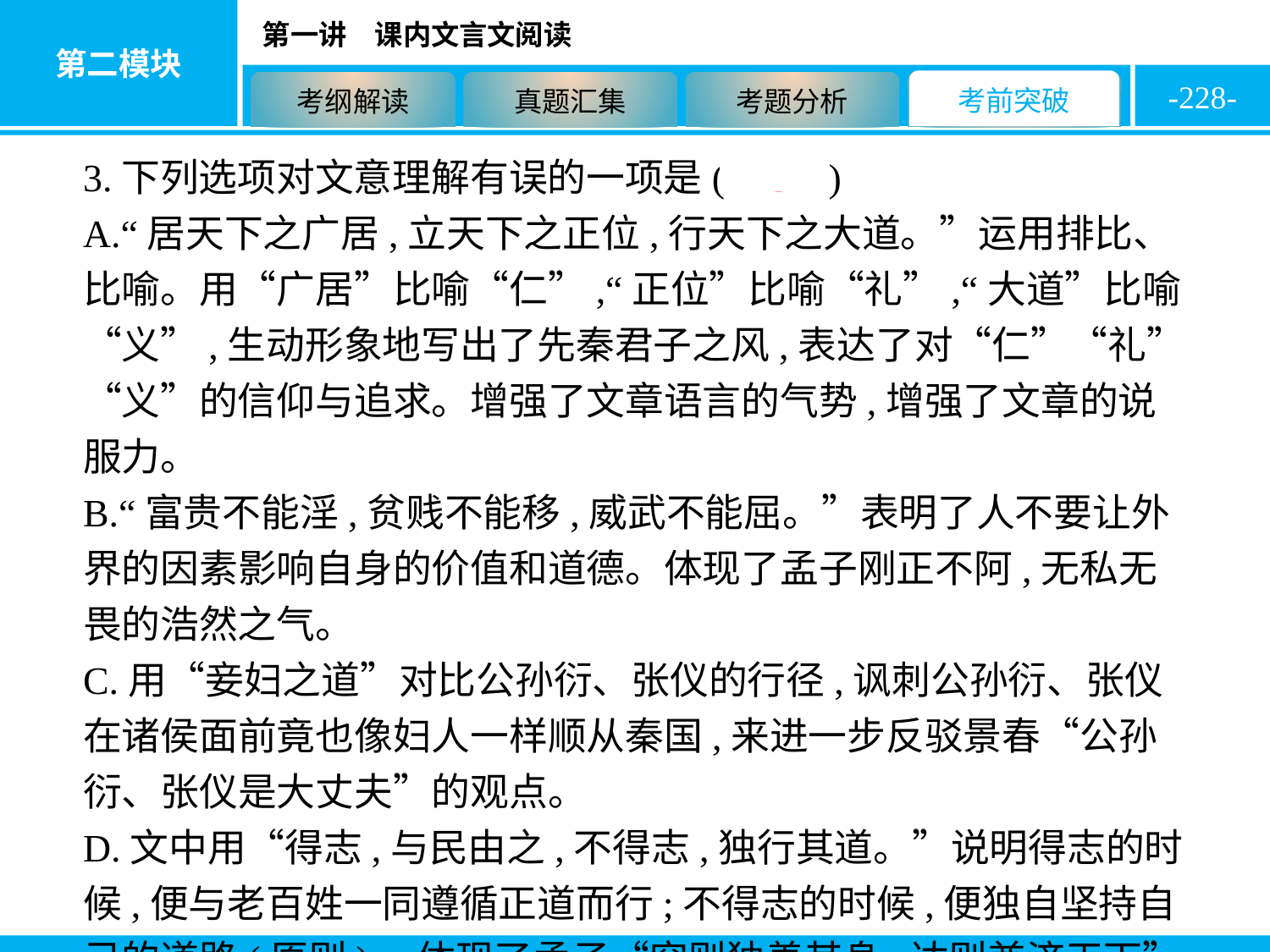

-228-
3.下列选项对文意理解有误的一项是(    C    )
A.“居天下之广居,立天下之正位,行天下之大道。”运用排比、比喻。用“广居”比喻“仁”,“正位”比喻“礼”,“大道”比喻“义”,生动形象地写出了先秦君子之风,表达了对“仁”“礼”“义”的信仰与追求。增强了文章语言的气势,增强了文章的说服力。
B.“富贵不能淫,贫贱不能移,威武不能屈。”表明了人不要让外界的因素影响自身的价值和道德。体现了孟子刚正不阿,无私无畏的浩然之气。
C.用“妾妇之道”对比公孙衍、张仪的行径,讽刺公孙衍、张仪在诸侯面前竟也像妇人一样顺从秦国,来进一步反驳景春“公孙衍、张仪是大丈夫”的观点。
D.文中用“得志,与民由之,不得志,独行其道。”说明得志的时候,便与老百姓一同遵循正道而行;不得志的时候,便独自坚持自己的道路(原则)。体现了孟子“穷则独善其身,达则兼济天下”的追求与情怀。